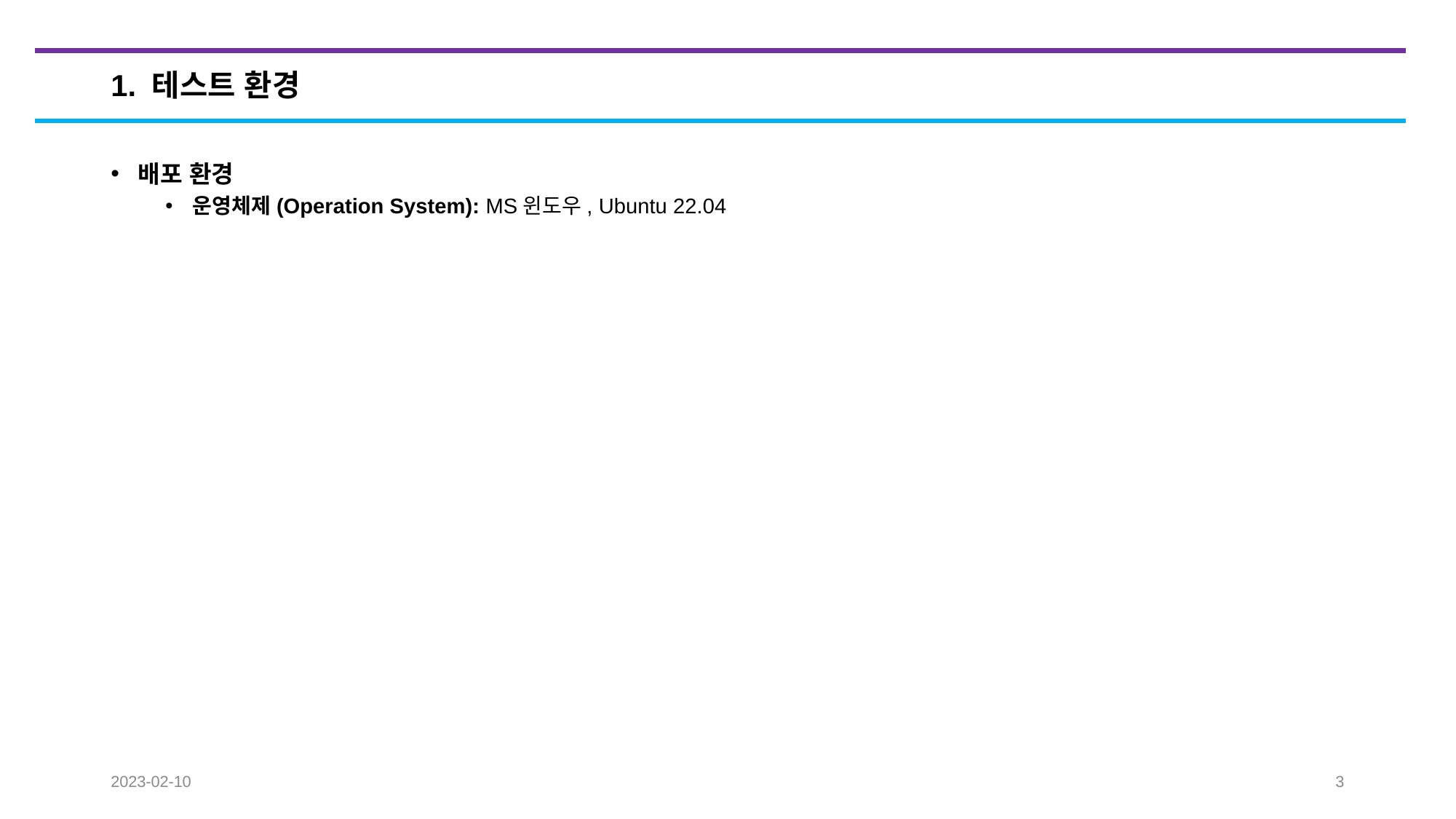

# 1. 테스트 환경
배포 환경
운영체제(Operation System): MS윈도우, Ubuntu 22.04
2023-02-10
3